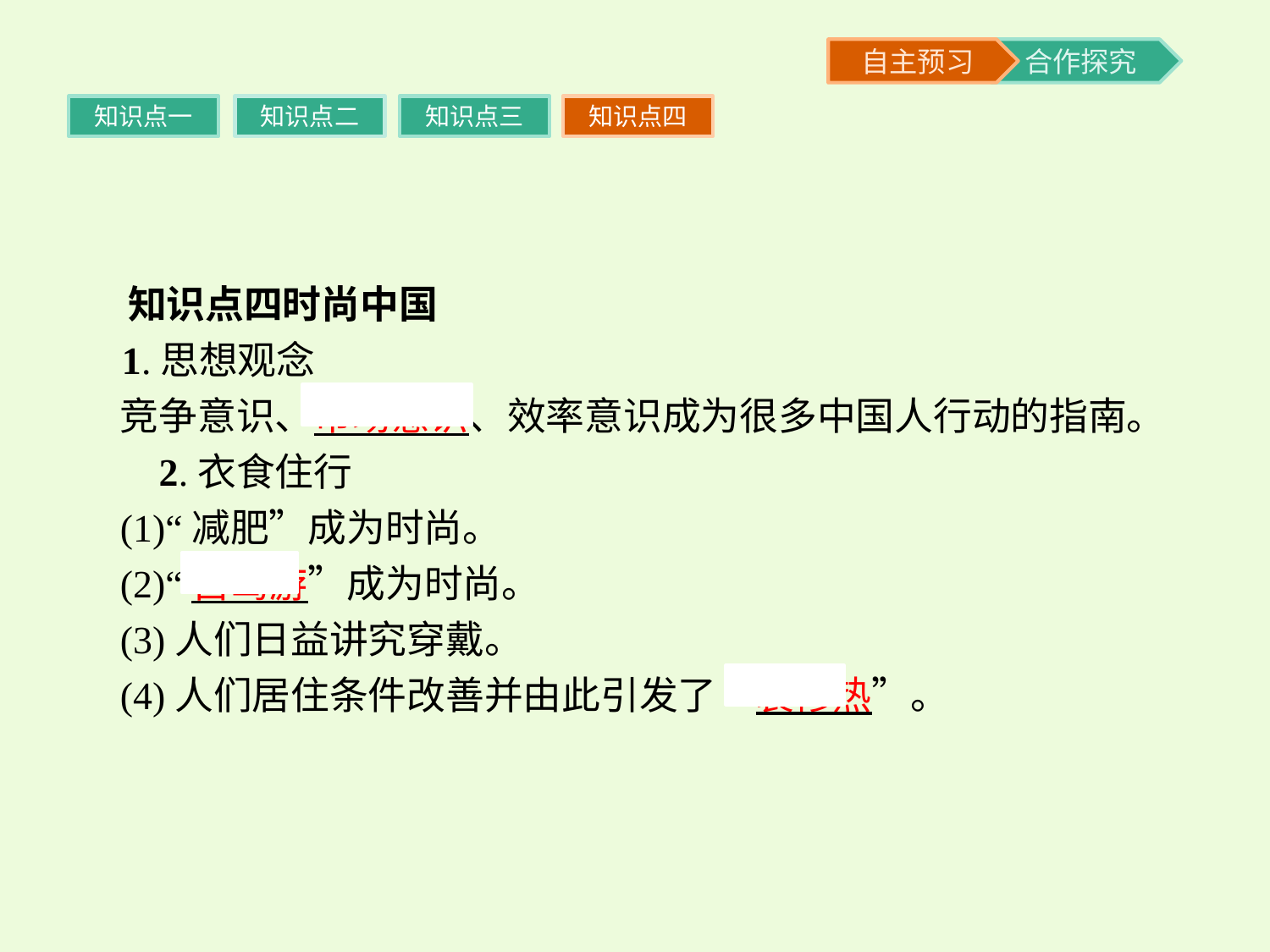

知识点一
知识点二
知识点三
知识点四
    知识点四时尚中国
    1.思想观念
竞争意识、市场意识、效率意识成为很多中国人行动的指南。
    2.衣食住行
(1)“减肥”成为时尚。
(2)“自驾游”成为时尚。
(3)人们日益讲究穿戴。
(4)人们居住条件改善并由此引发了“装修热”。